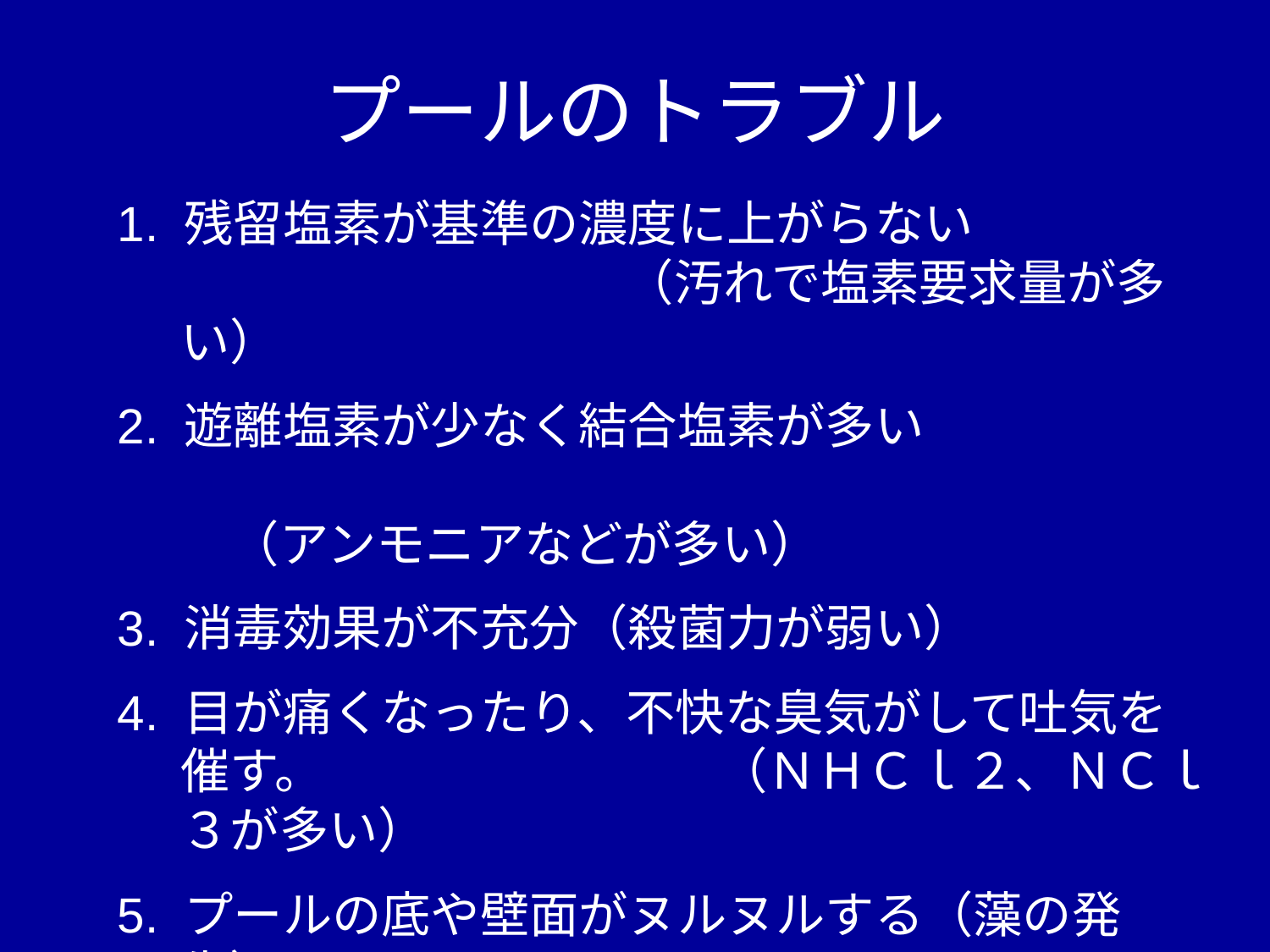

プールのトラブル
1. 残留塩素が基準の濃度に上がらない　　　　　　　　　　　　　（汚れで塩素要求量が多い）
2. 遊離塩素が少なく結合塩素が多い　　　　　　　　　　　　　　　　　　　　　　　　　　（アンモニアなどが多い）
3. 消毒効果が不充分（殺菌力が弱い）
4. 目が痛くなったり、不快な臭気がして吐気を催す。　　　　　　　　（ＮＨＣｌ２、ＮＣｌ３が多い）
5. プールの底や壁面がヌルヌルする（藻の発生）
6. 糞尿による汚染